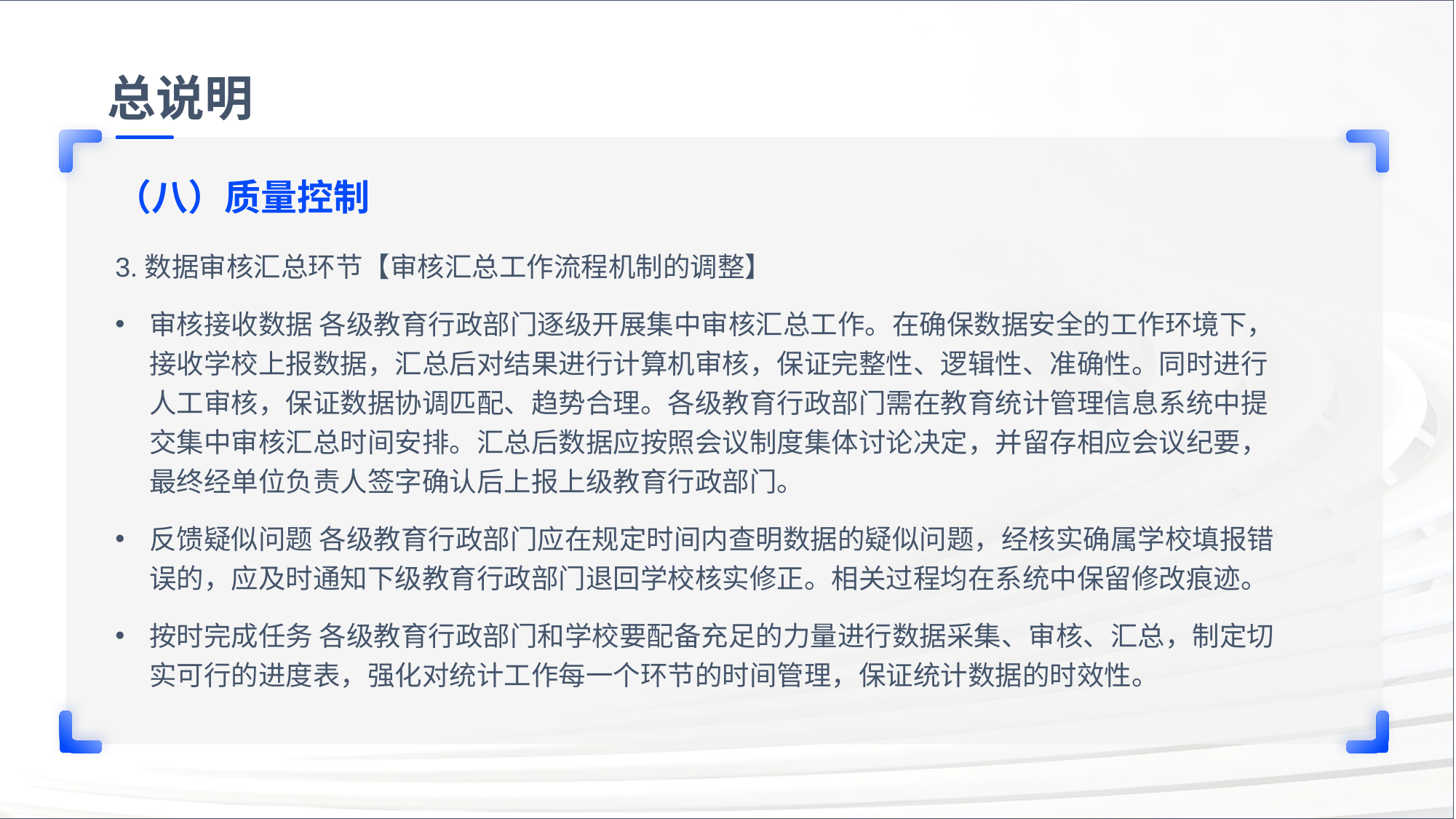

总说明
（八）质量控制

3.数据审核汇总环节【审核汇总工作流程机制的调整】
审核接收数据 各级教育行政部门逐级开展集中审核汇总工作。在确保数据安全的工作环境下，接收学校上报数据，汇总后对结果进行计算机审核，保证完整性、逻辑性、准确性。同时进行人工审核，保证数据协调匹配、趋势合理。各级教育行政部门需在教育统计管理信息系统中提交集中审核汇总时间安排。汇总后数据应按照会议制度集体讨论决定，并留存相应会议纪要，最终经单位负责人签字确认后上报上级教育行政部门。
反馈疑似问题 各级教育行政部门应在规定时间内查明数据的疑似问题，经核实确属学校填报错误的，应及时通知下级教育行政部门退回学校核实修正。相关过程均在系统中保留修改痕迹。
按时完成任务 各级教育行政部门和学校要配备充足的力量进行数据采集、审核、汇总，制定切实可行的进度表，强化对统计工作每一个环节的时间管理，保证统计数据的时效性。